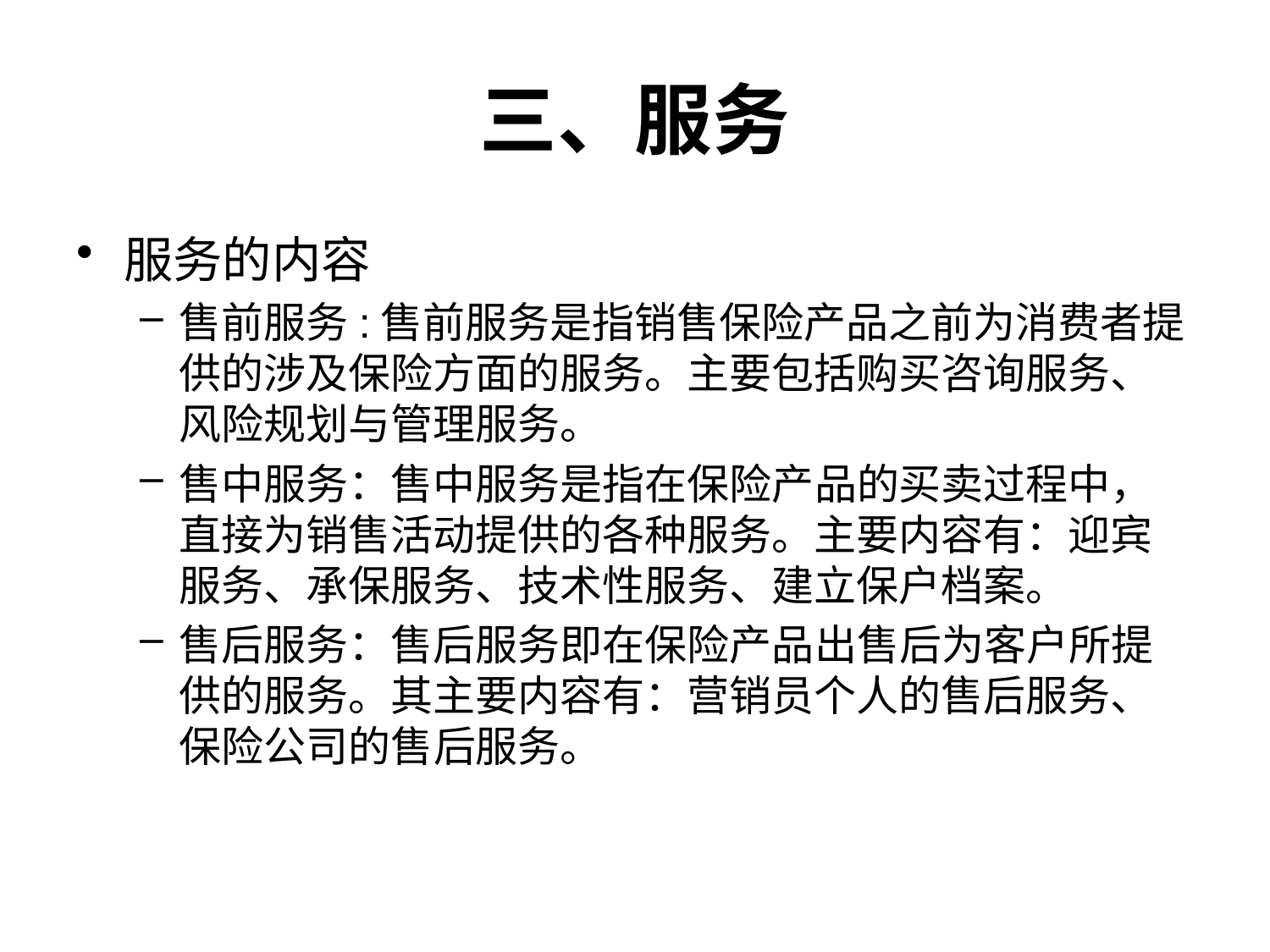

# 三、服务
服务的内容
售前服务:售前服务是指销售保险产品之前为消费者提供的涉及保险方面的服务。主要包括购买咨询服务、风险规划与管理服务。
售中服务：售中服务是指在保险产品的买卖过程中，直接为销售活动提供的各种服务。主要内容有：迎宾服务、承保服务、技术性服务、建立保户档案。
售后服务：售后服务即在保险产品出售后为客户所提供的服务。其主要内容有：营销员个人的售后服务、保险公司的售后服务。